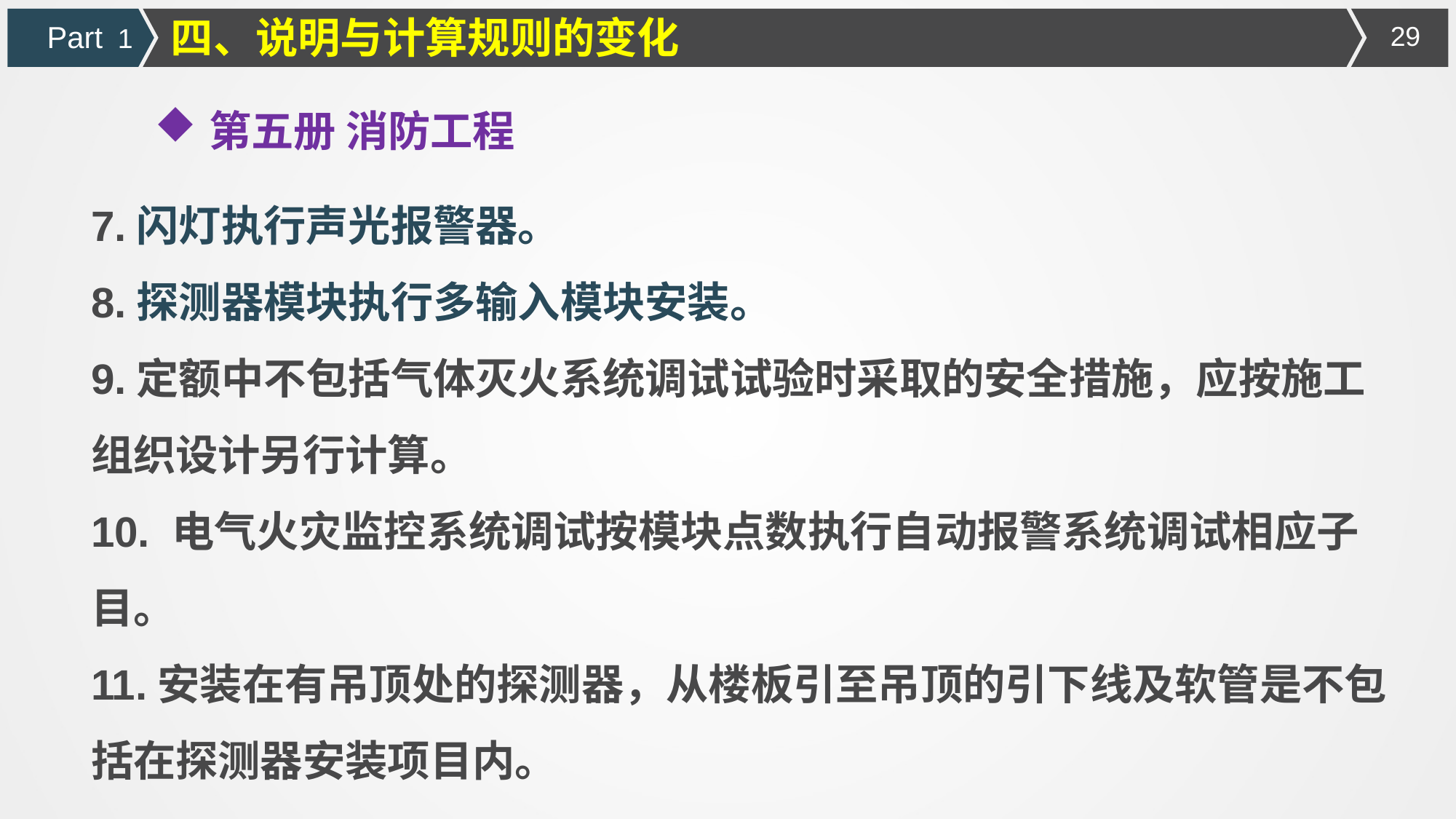

四、说明与计算规则的变化
Part  1
第五册 消防工程
7.闪灯执行声光报警器。
8.探测器模块执行多输入模块安装。
9.定额中不包括气体灭火系统调试试验时采取的安全措施，应按施工组织设计另行计算。
10. 电气火灾监控系统调试按模块点数执行自动报警系统调试相应子目。
11.安装在有吊顶处的探测器，从楼板引至吊顶的引下线及软管是不包括在探测器安装项目内。